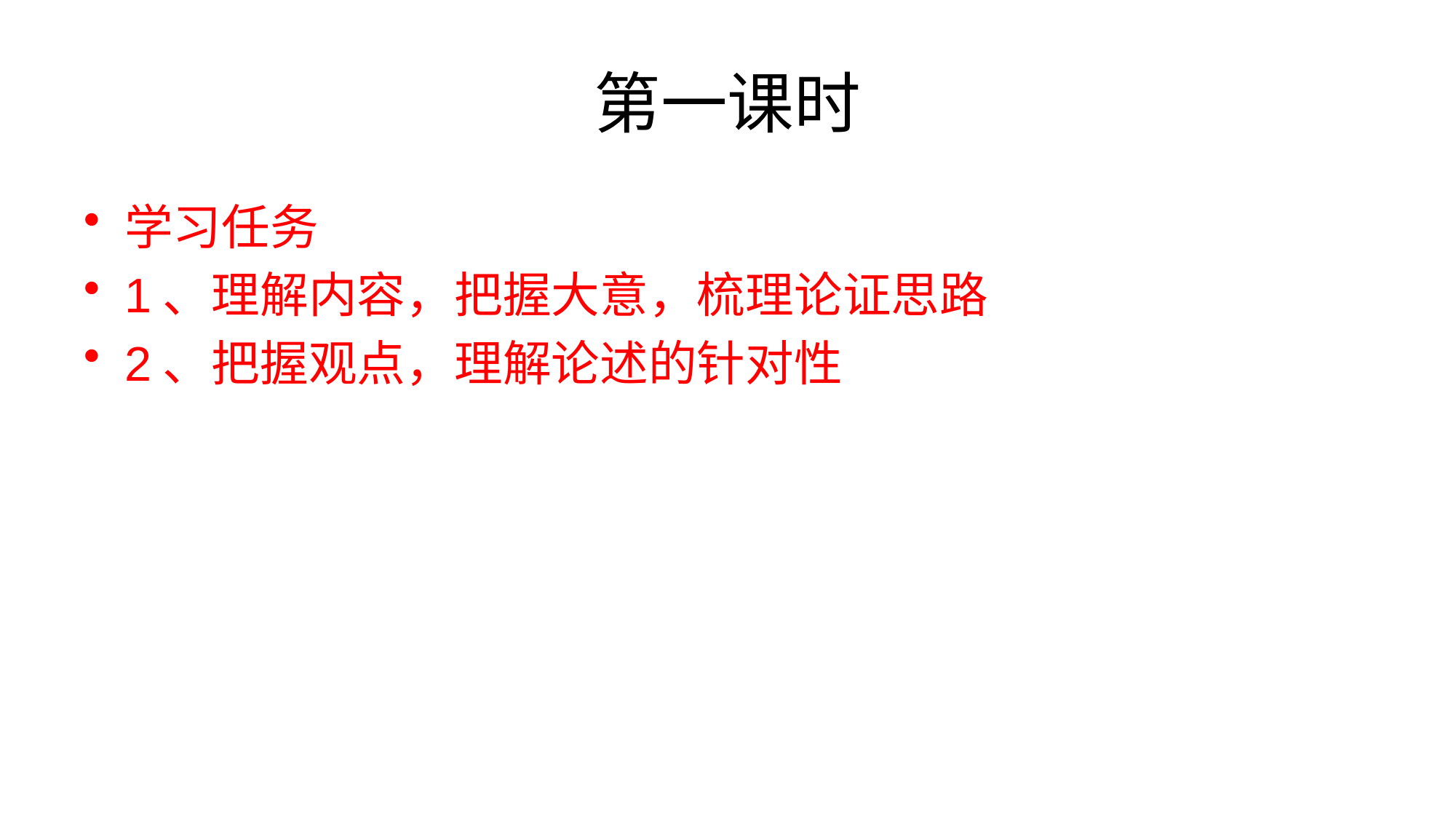

# 第一课时
学习任务
1、理解内容，把握大意，梳理论证思路
2、把握观点，理解论述的针对性